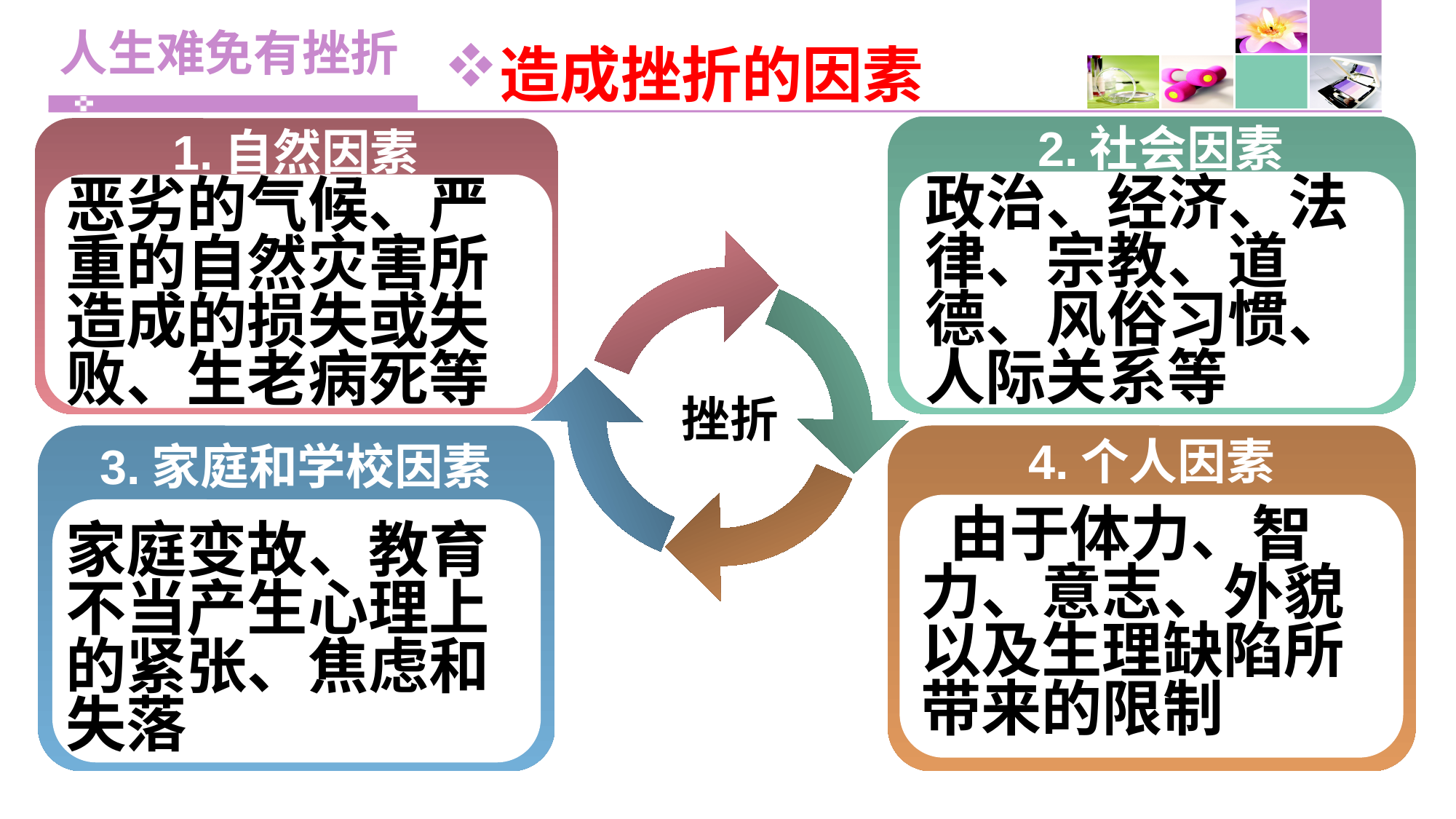

# 人生难免有挫折
造成挫折的因素

2.社会因素
1.自然因素

政治、经济、法律、宗教、道德、风俗习惯、人际关系等

恶劣的气候、严重的自然灾害所造成的损失或失败、生老病死等

 挫折

4.个人因素
3.家庭和学校因素

 由于体力、智力、意志、外貌以及生理缺陷所带来的限制
家庭变故、教育不当产生心理上的紧张、焦虑和失落